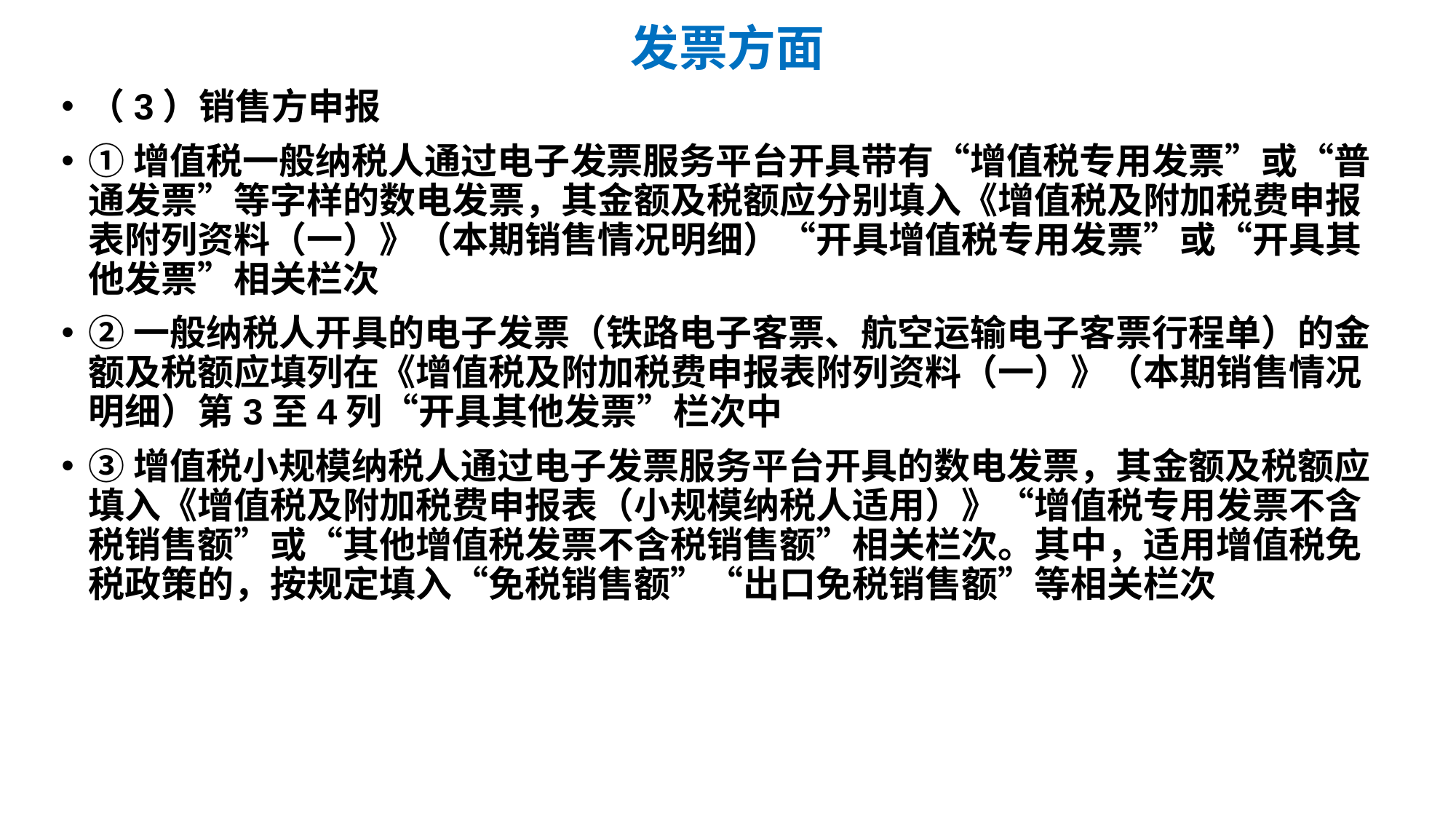

# 发票方面
（3）销售方申报
①增值税一般纳税人通过电子发票服务平台开具带有“增值税专用发票”或“普通发票”等字样的数电发票，其金额及税额应分别填入《增值税及附加税费申报表附列资料（一）》（本期销售情况明细）“开具增值税专用发票”或“开具其他发票”相关栏次
②一般纳税人开具的电子发票（铁路电子客票、航空运输电子客票行程单）的金额及税额应填列在《增值税及附加税费申报表附列资料（一）》（本期销售情况明细）第3至4列“开具其他发票”栏次中
③增值税小规模纳税人通过电子发票服务平台开具的数电发票，其金额及税额应填入《增值税及附加税费申报表（小规模纳税人适用）》“增值税专用发票不含税销售额”或“其他增值税发票不含税销售额”相关栏次。其中，适用增值税免税政策的，按规定填入“免税销售额”“出口免税销售额”等相关栏次